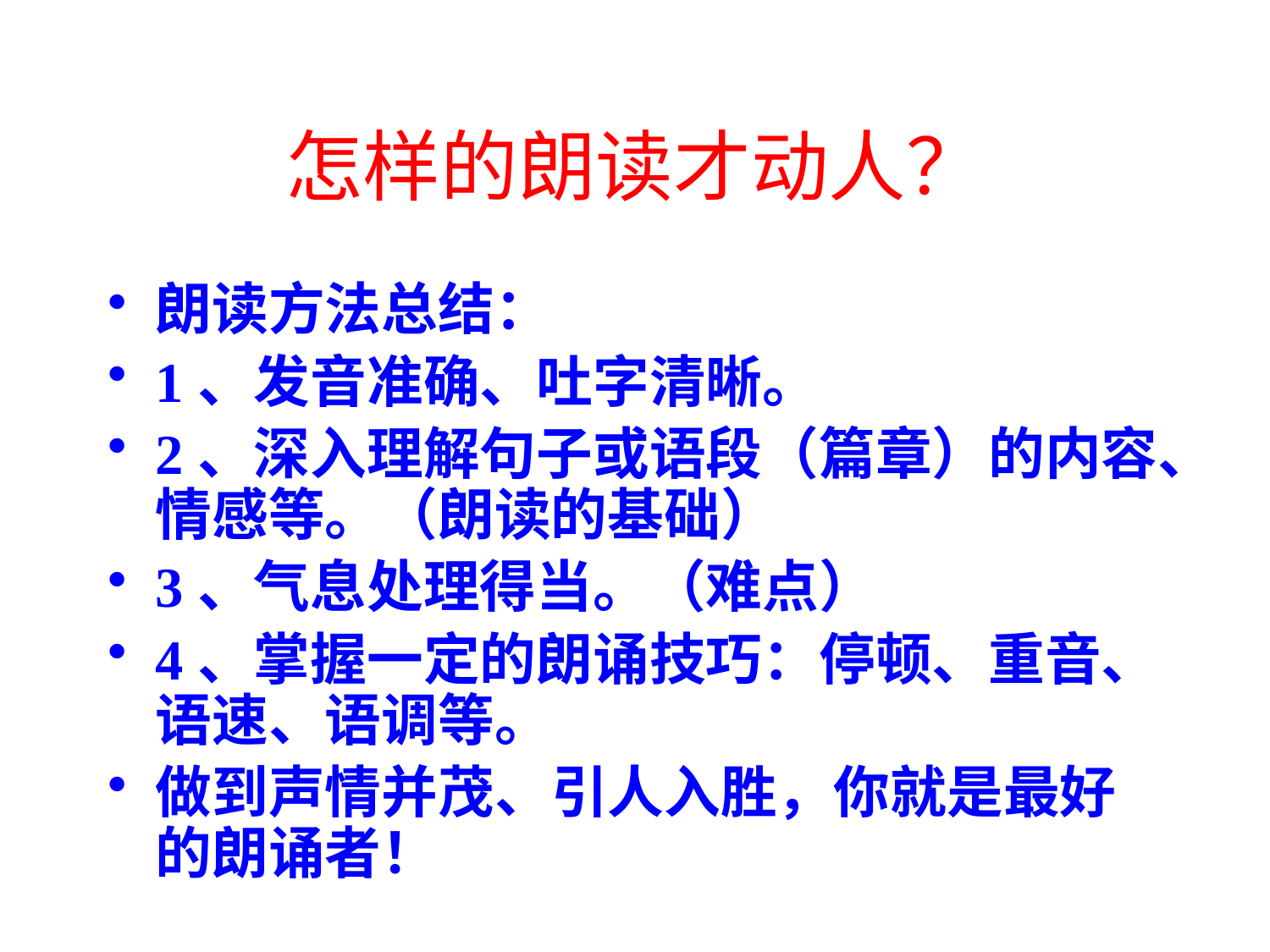

# 怎样的朗读才动人？
朗读方法总结：
1、发音准确、吐字清晰。
2、深入理解句子或语段（篇章）的内容、情感等。（朗读的基础）
3、气息处理得当。（难点）
4、掌握一定的朗诵技巧：停顿、重音、语速、语调等。
做到声情并茂、引人入胜，你就是最好的朗诵者！